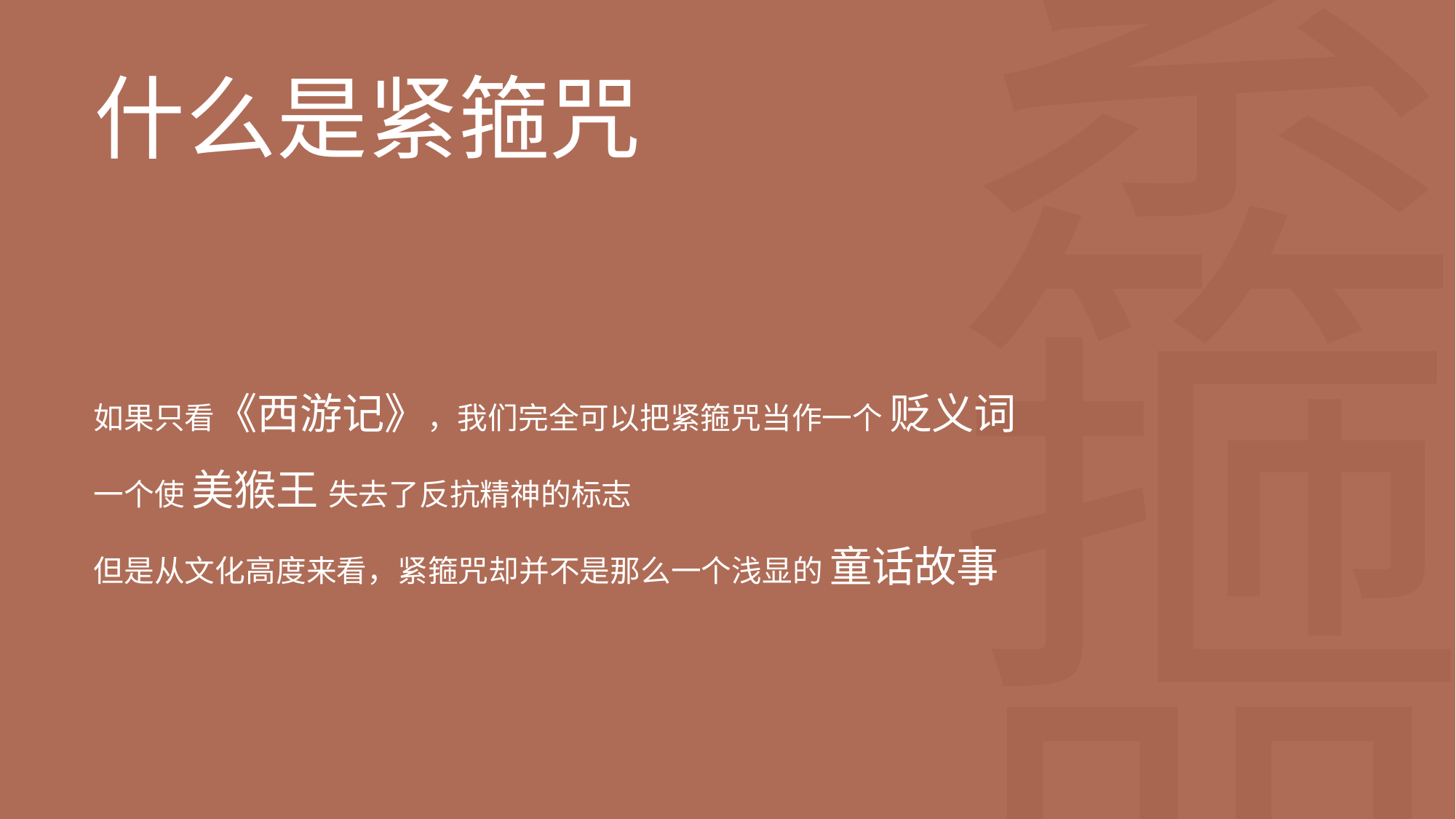

紧箍咒
什么是紧箍咒
如果只看《西游记》，我们完全可以把紧箍咒当作一个 贬义词
一个使 美猴王 失去了反抗精神的标志
但是从文化高度来看，紧箍咒却并不是那么一个浅显的 童话故事